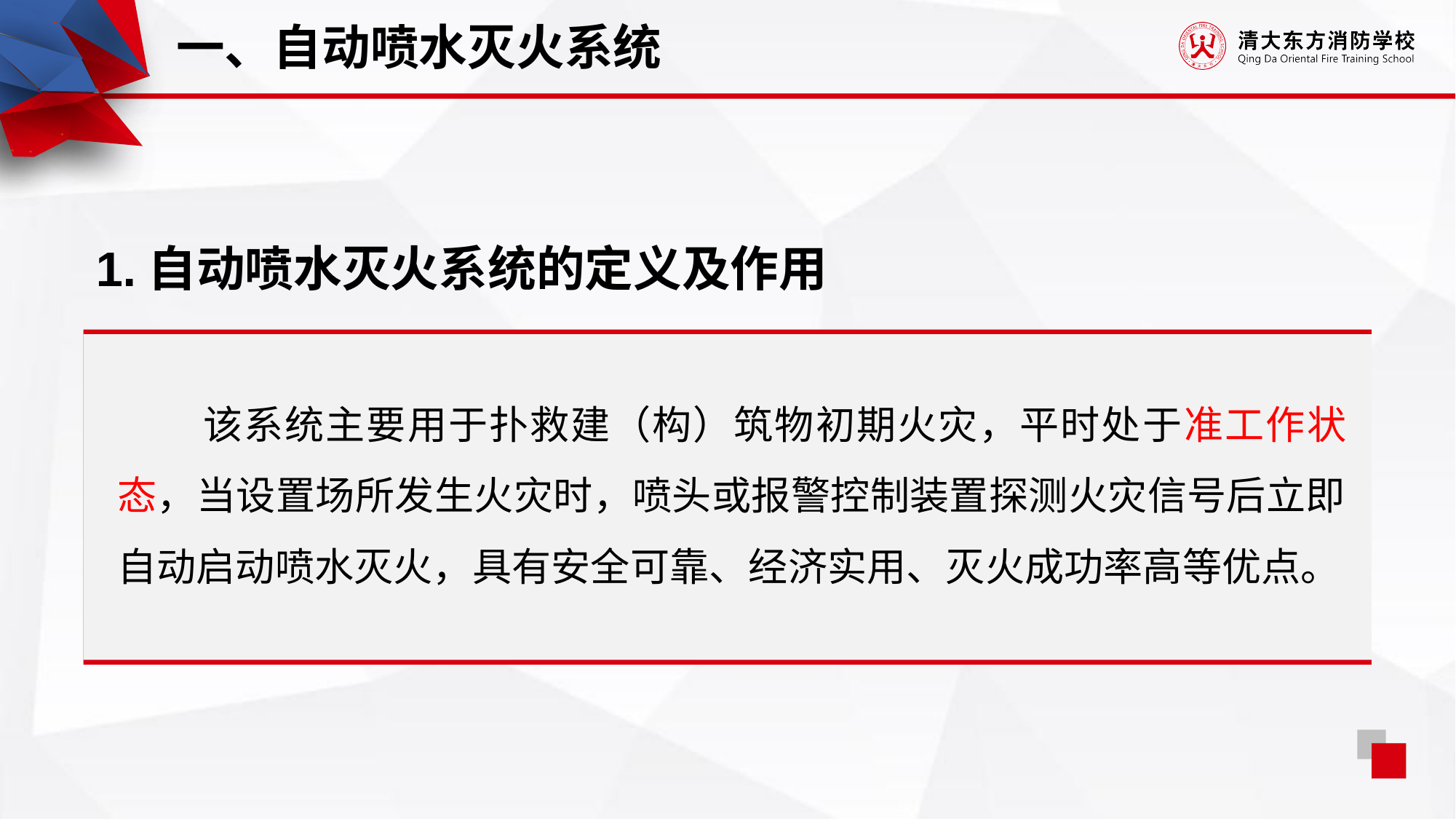

一、自动喷水灭火系统

1.自动喷水灭火系统的定义及作用

该系统主要用于扑救建（构）筑物初期火灾，平时处于准工作状态，当设置场所发生火灾时，喷头或报警控制装置探测火灾信号后立即自动启动喷水灭火，具有安全可靠、经济实用、灭火成功率高等优点。